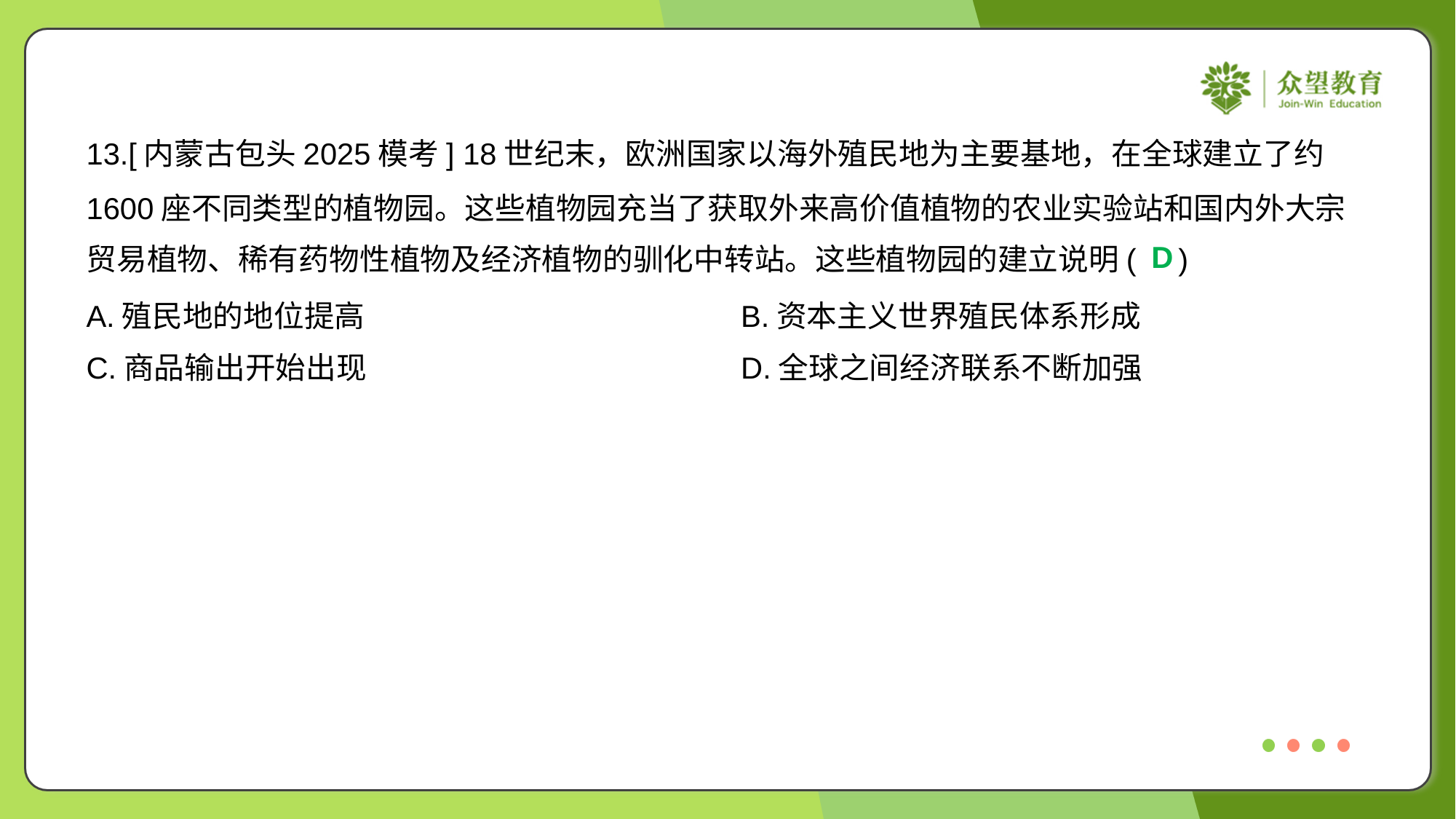

13.[内蒙古包头2025模考] 18世纪末，欧洲国家以海外殖民地为主要基地，在全球建立了约
1600座不同类型的植物园。这些植物园充当了获取外来高价值植物的农业实验站和国内外大宗
贸易植物、稀有药物性植物及经济植物的驯化中转站。这些植物园的建立说明(     )
D
A.殖民地的地位提高	B.资本主义世界殖民体系形成
C.商品输出开始出现	D.全球之间经济联系不断加强